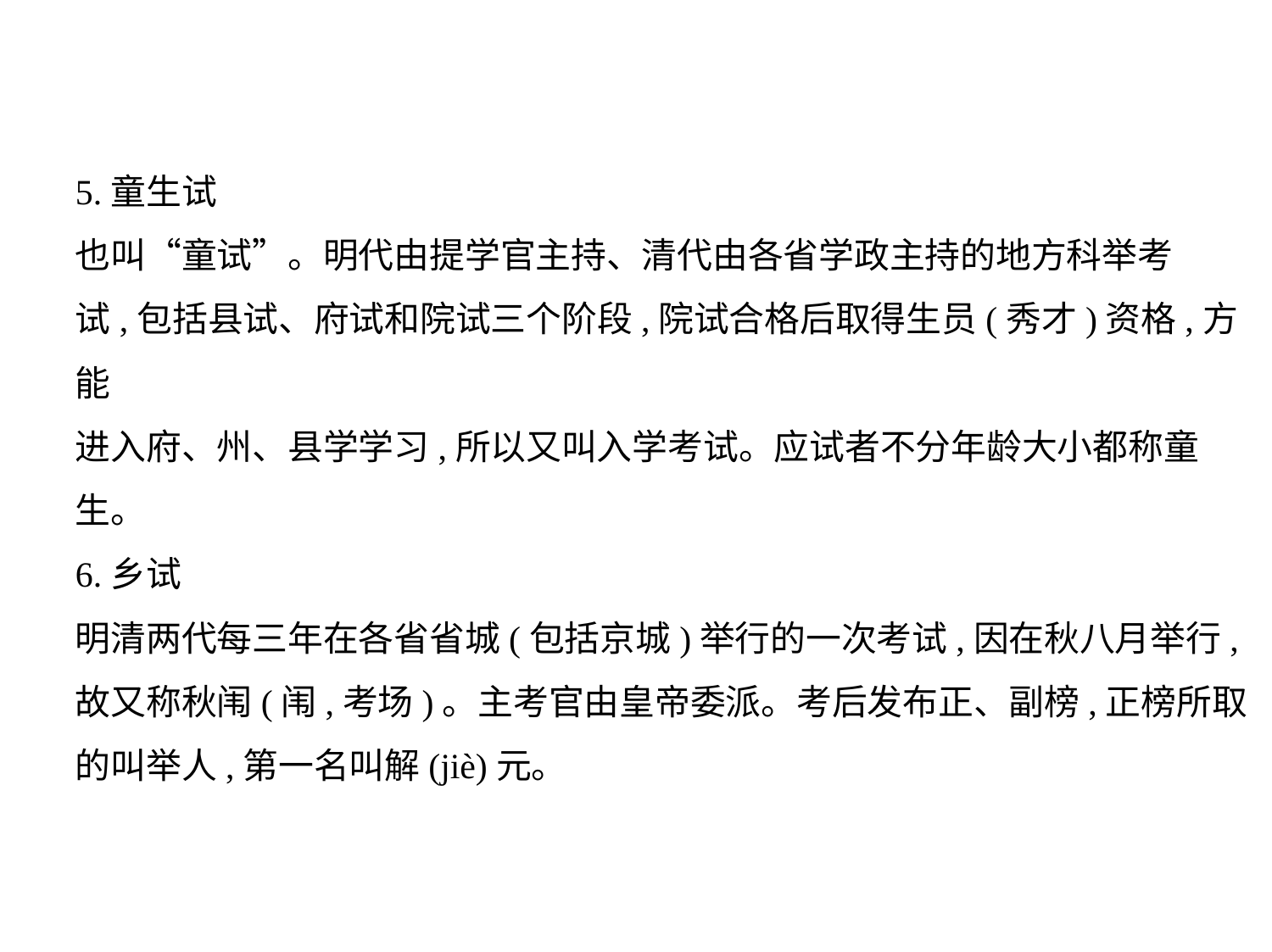

5.童生试
也叫“童试”。明代由提学官主持、清代由各省学政主持的地方科举考
试,包括县试、府试和院试三个阶段,院试合格后取得生员(秀才)资格,方能
进入府、州、县学学习,所以又叫入学考试。应试者不分年龄大小都称童
生。
6.乡试
明清两代每三年在各省省城(包括京城)举行的一次考试,因在秋八月举行,
故又称秋闱(闱,考场)。主考官由皇帝委派。考后发布正、副榜,正榜所取
的叫举人,第一名叫解(jiè)元。